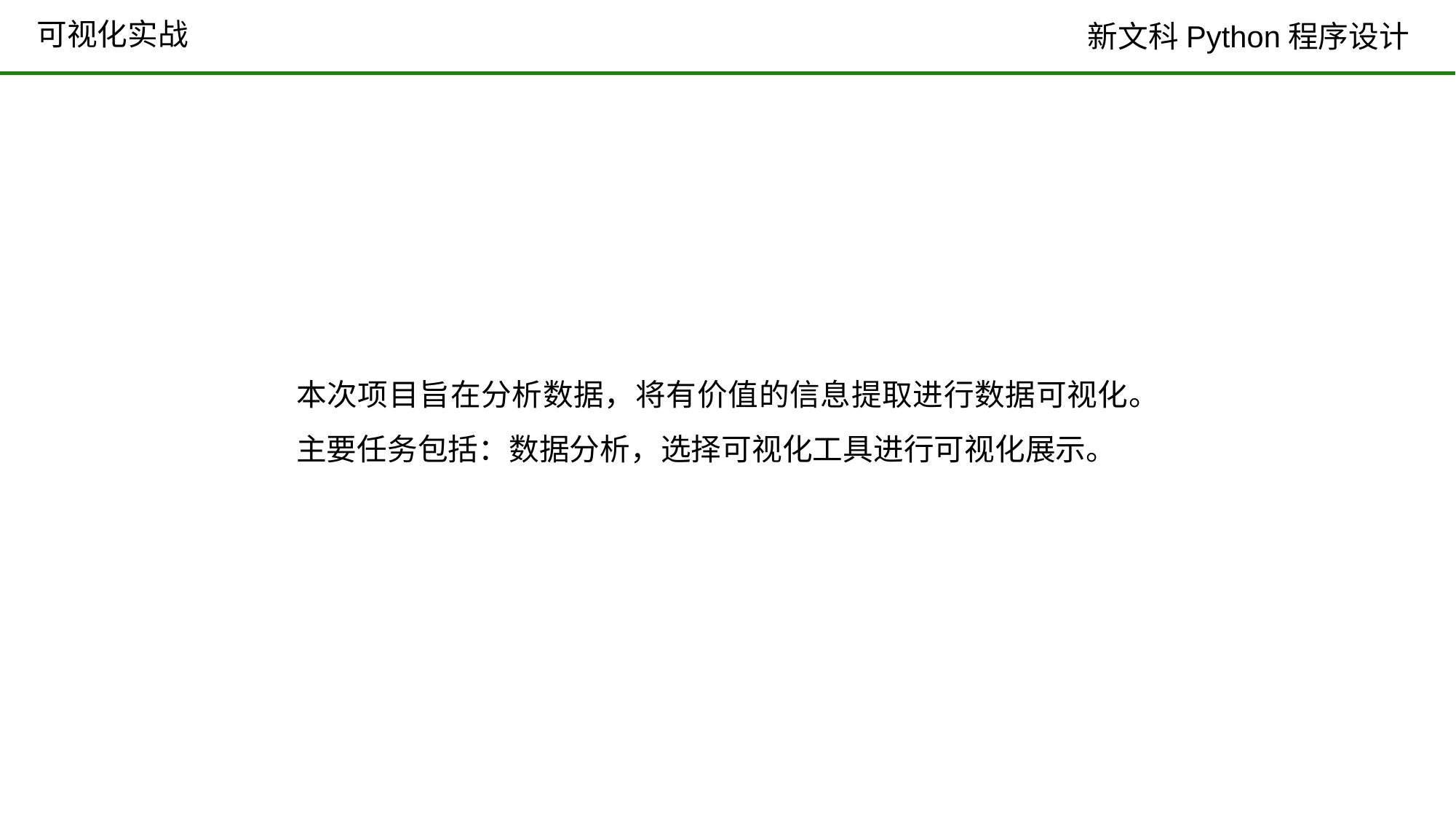

# 可视化实战
本次项目旨在分析数据，将有价值的信息提取进行数据可视化。主要任务包括：数据分析，选择可视化工具进行可视化展示。